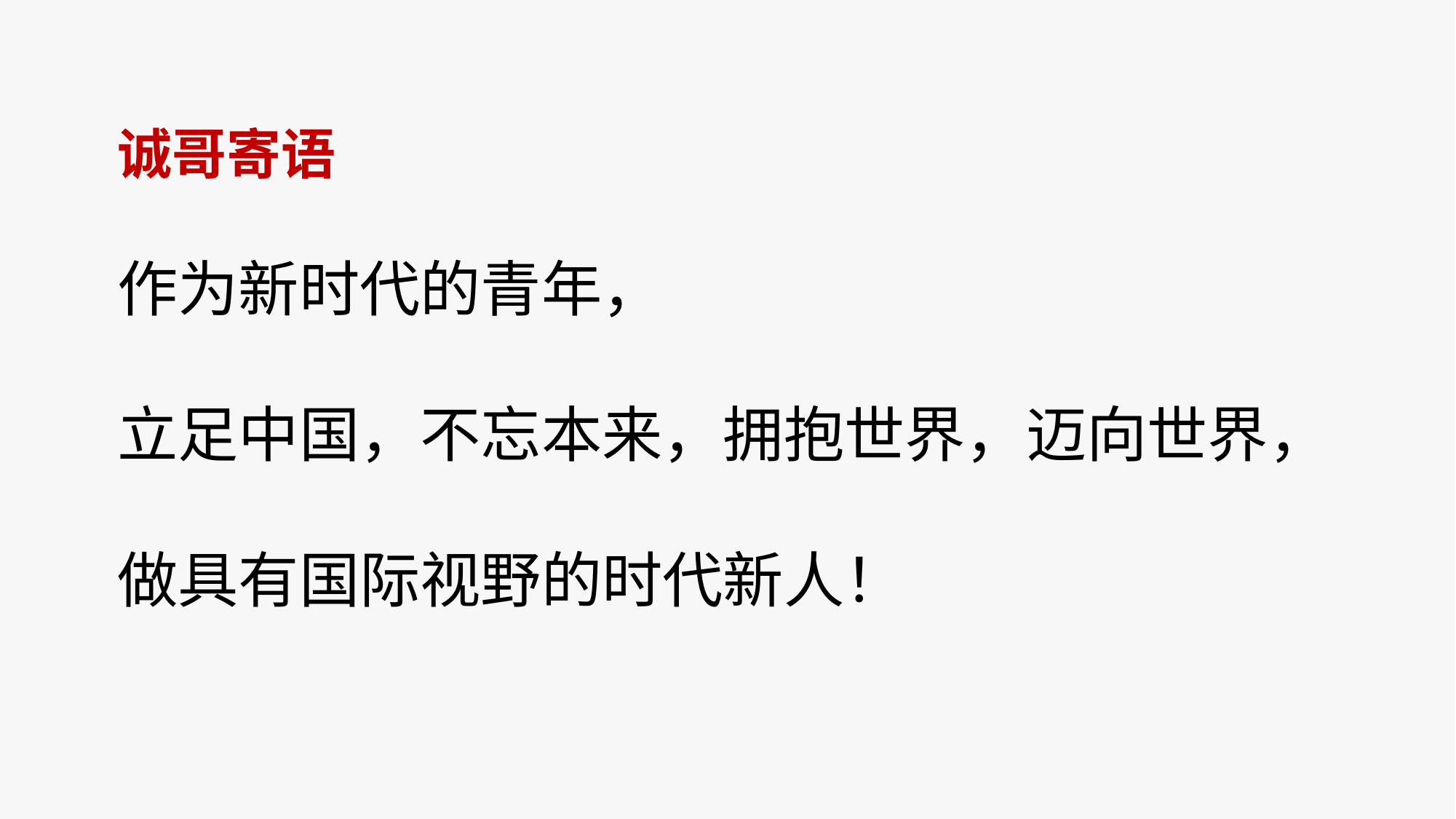

诚哥寄语

作为新时代的青年，

立足中国，不忘本来，拥抱世界，迈向世界，

做具有国际视野的时代新人！